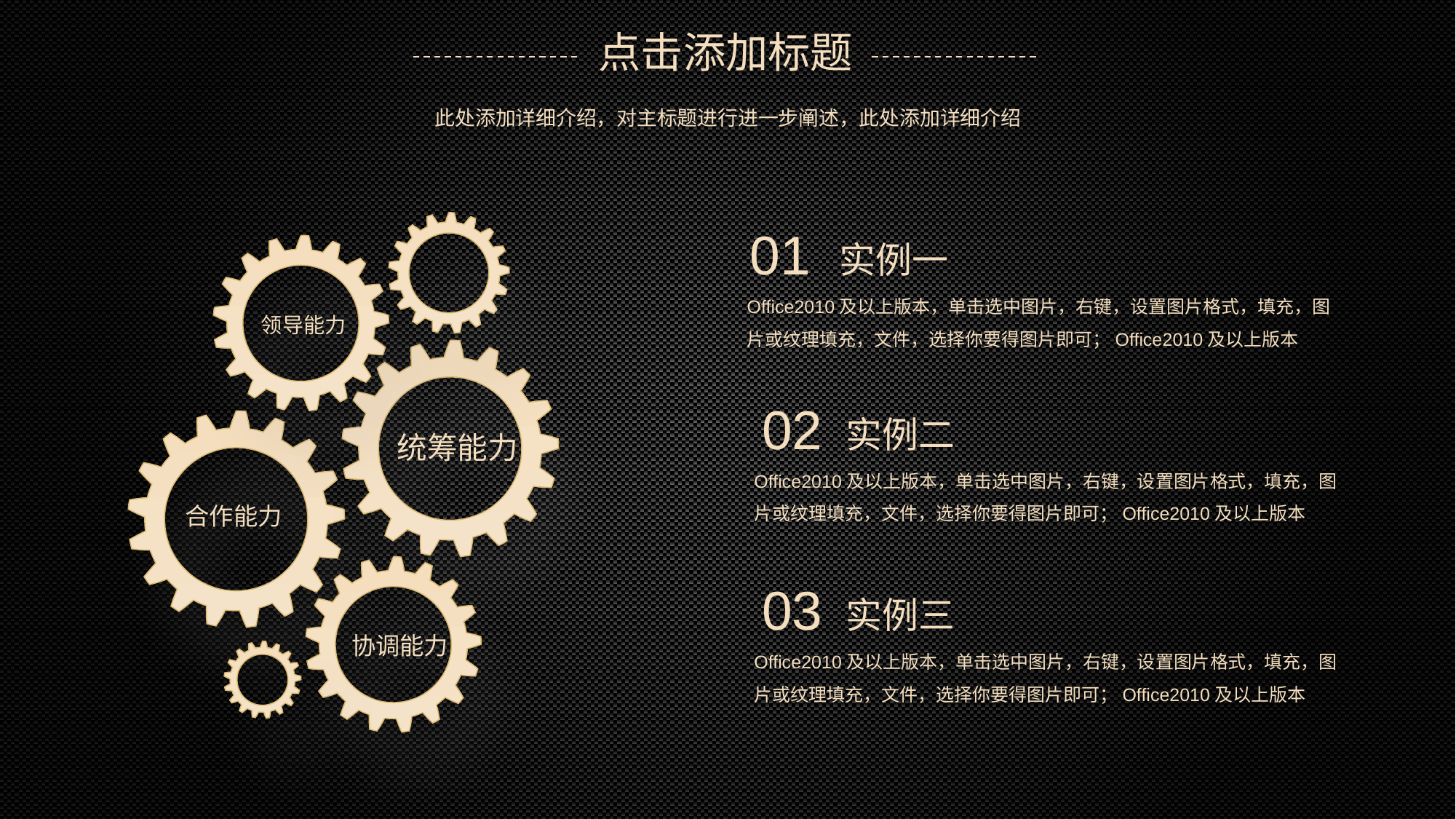

点击添加标题
此处添加详细介绍，对主标题进行进一步阐述，此处添加详细介绍

01
实例一

Office2010及以上版本，单击选中图片，右键，设置图片格式，填充，图片或纹理填充，文件，选择你要得图片即可；Office2010及以上版本
领导能力

02
实例二

统筹能力
Office2010及以上版本，单击选中图片，右键，设置图片格式，填充，图片或纹理填充，文件，选择你要得图片即可；Office2010及以上版本
合作能力

03
实例三
协调能力
Office2010及以上版本，单击选中图片，右键，设置图片格式，填充，图片或纹理填充，文件，选择你要得图片即可；Office2010及以上版本